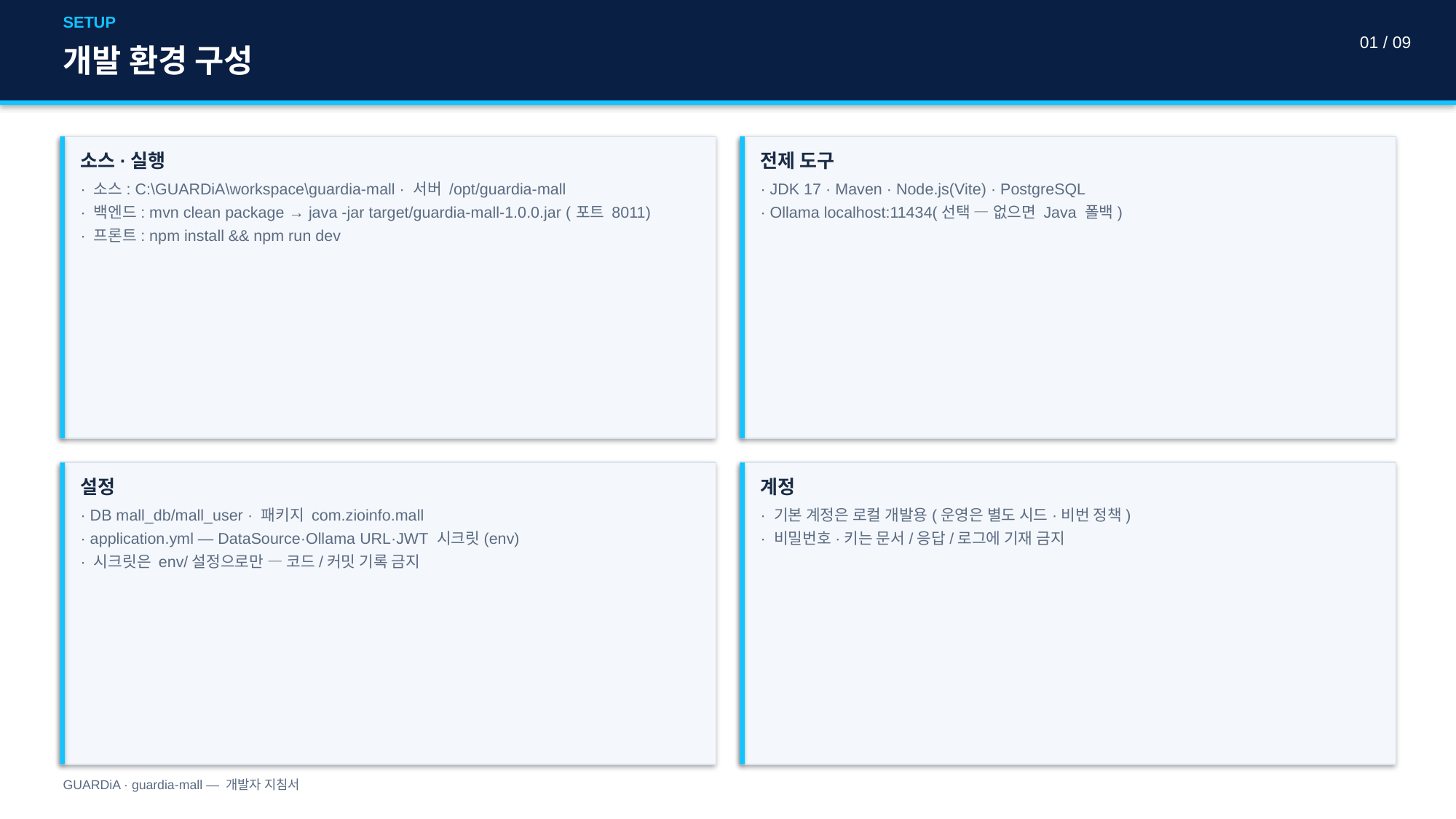

SETUP
01 / 09
개발 환경 구성

소스·실행
· 소스: C:\GUARDiA\workspace\guardia-mall · 서버 /opt/guardia-mall
· 백엔드: mvn clean package → java -jar target/guardia-mall-1.0.0.jar (포트 8011)
· 프론트: npm install && npm run dev
전제 도구
· JDK 17 · Maven · Node.js(Vite) · PostgreSQL
· Ollama localhost:11434(선택 — 없으면 Java 폴백)

설정
· DB mall_db/mall_user · 패키지 com.zioinfo.mall
· application.yml — DataSource·Ollama URL·JWT 시크릿(env)
· 시크릿은 env/설정으로만 — 코드/커밋 기록 금지
계정
· 기본 계정은 로컬 개발용(운영은 별도 시드·비번 정책)
· 비밀번호·키는 문서/응답/로그에 기재 금지
GUARDiA · guardia-mall — 개발자 지침서